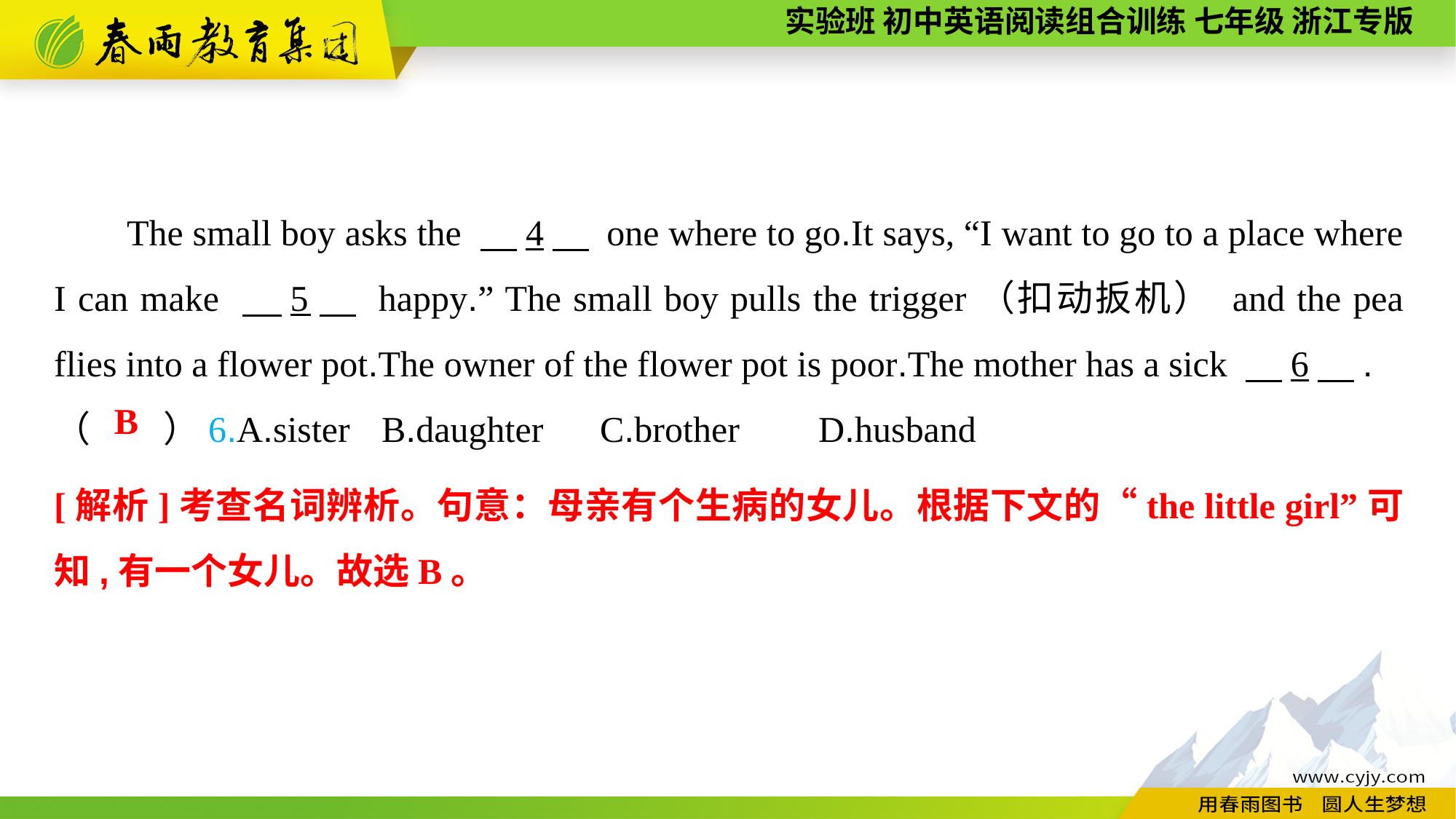

The small boy asks the 　4　 one where to go.It says, “I want to go to a place where I can make 　5　 happy.” The small boy pulls the trigger（扣动扳机） and the pea flies into a flower pot.The owner of the flower pot is poor.The mother has a sick 　6　.
（　　）6.A.sister	B.daughter	C.brother	D.husband
B
[解析]考查名词辨析。句意：母亲有个生病的女儿。根据下文的“the little girl”可知,有一个女儿。故选B。